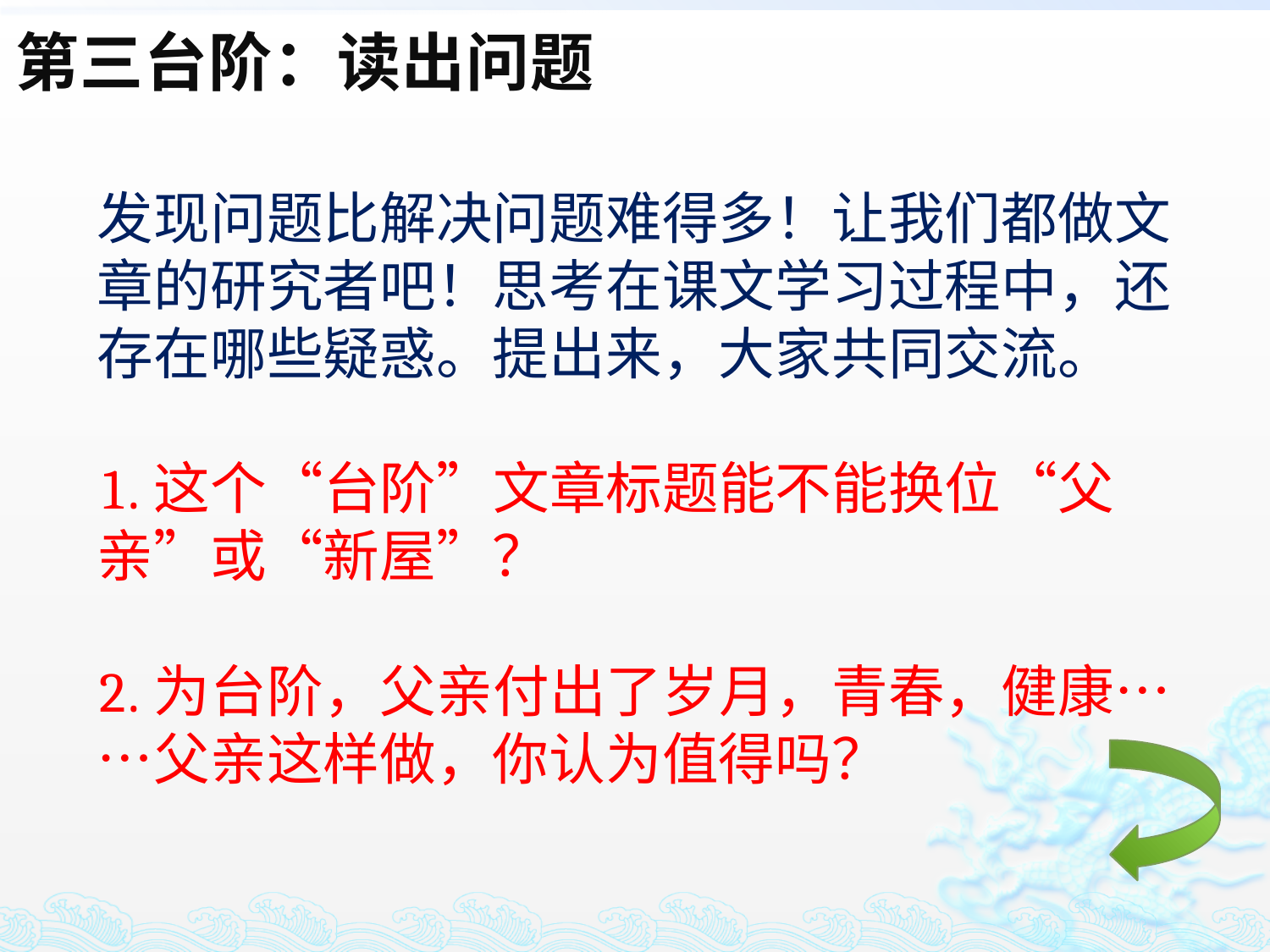

第三台阶：读出问题
发现问题比解决问题难得多！让我们都做文章的研究者吧！思考在课文学习过程中，还存在哪些疑惑。提出来，大家共同交流。

1.这个“台阶”文章标题能不能换位“父亲”或“新屋”？

2.为台阶，父亲付出了岁月，青春，健康……父亲这样做，你认为值得吗？